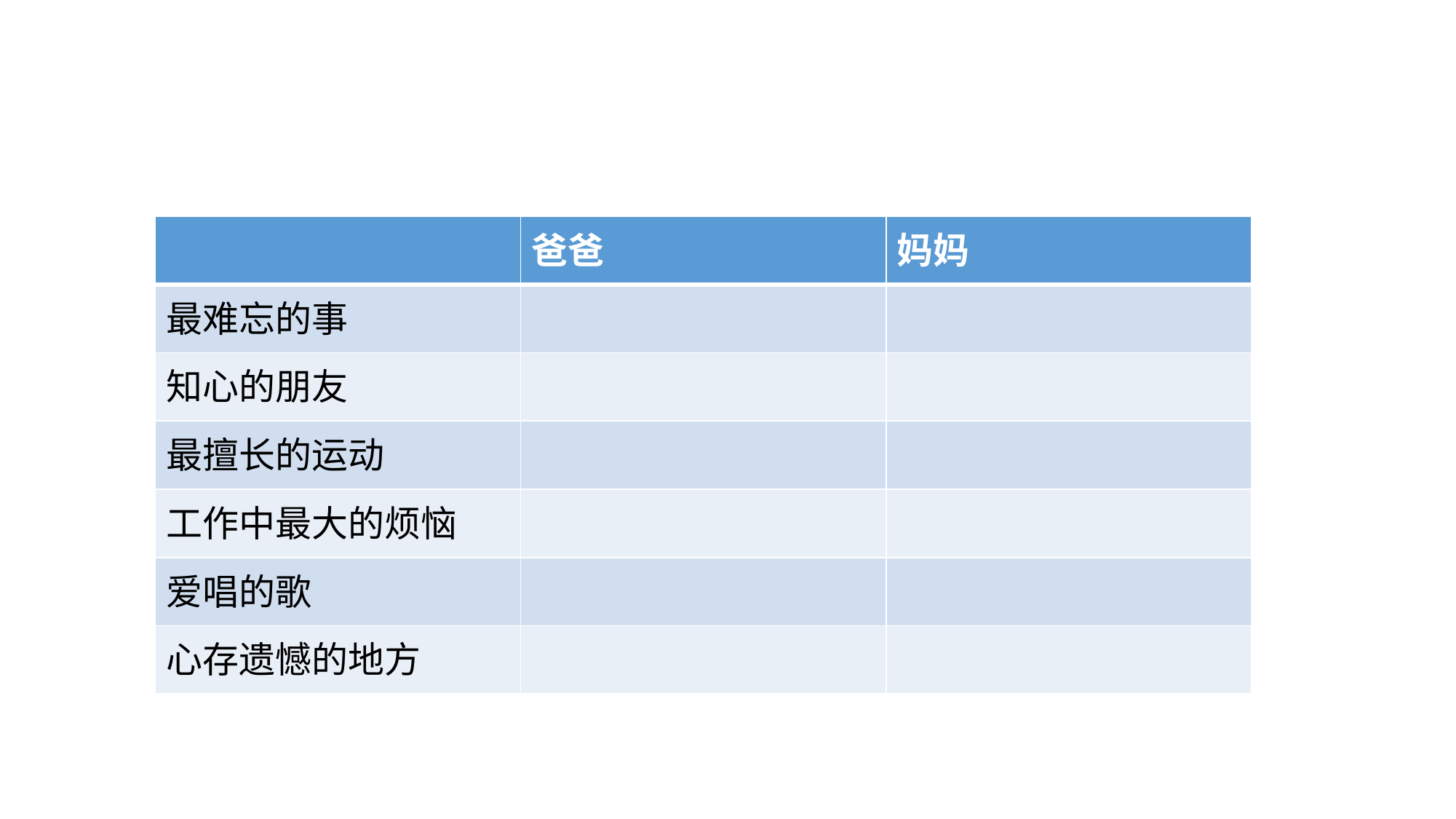

|  | 爸爸 | 妈妈 |
| --- | --- | --- |
| 最难忘的事 |  |  |
| 知心的朋友 |  |  |
| 最擅长的运动 |  |  |
| 工作中最大的烦恼 |  |  |
| 爱唱的歌 |  |  |
| 心存遗憾的地方 |  |  |